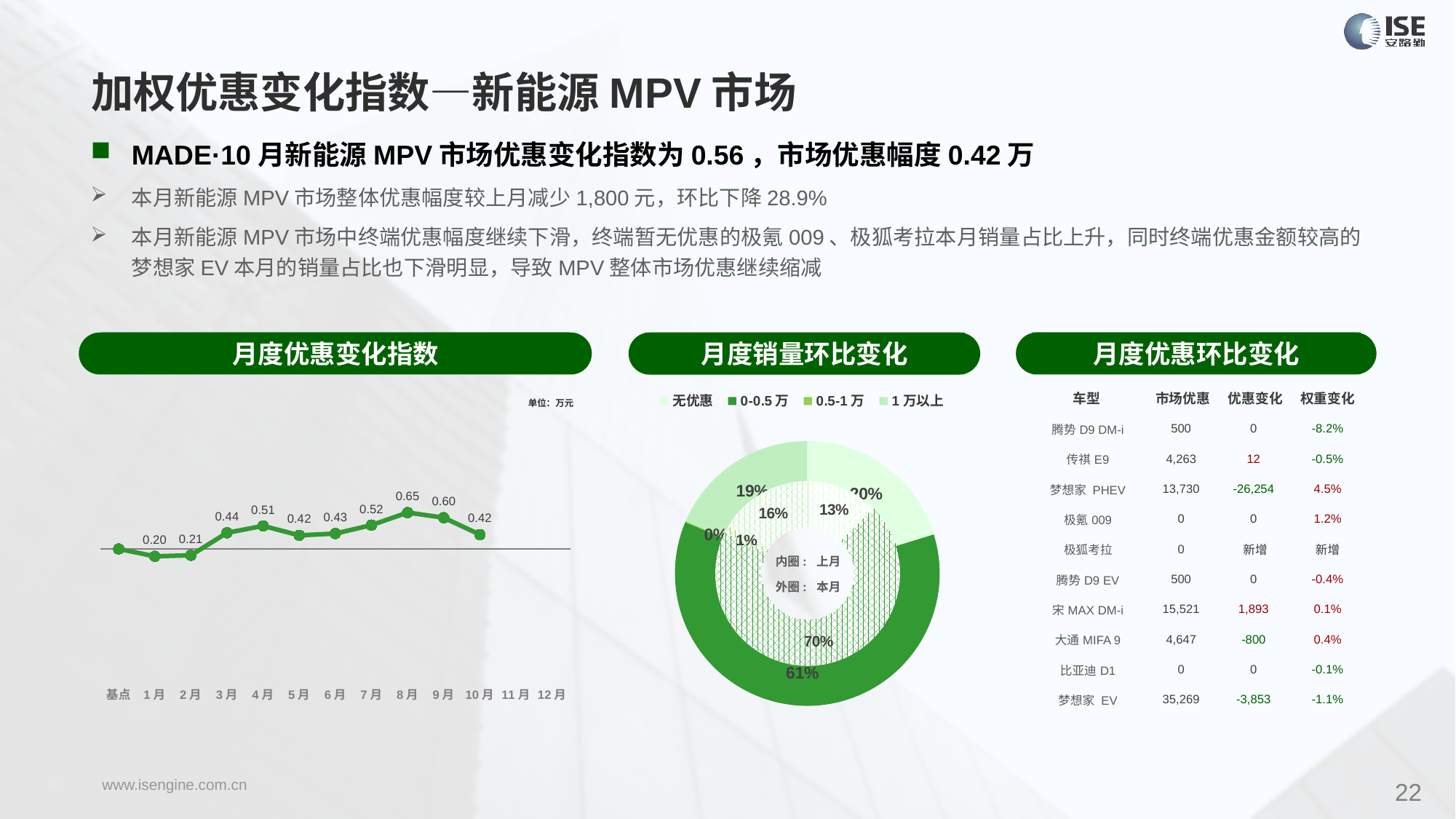

加权优惠变化指数—新能源MPV市场
MADE·10月新能源MPV市场优惠变化指数为0.56，市场优惠幅度0.42万
本月新能源MPV市场整体优惠幅度较上月减少1,800元，环比下降28.9%
本月新能源MPV市场中终端优惠幅度继续下滑，终端暂无优惠的极氪009、极狐考拉本月销量占比上升，同时终端优惠金额较高的梦想家EV本月的销量占比也下滑明显，导致MPV整体市场优惠继续缩减
月度优惠变化指数

月度优惠环比变化

月度销量环比变化

| 车型 | 市场优惠 | 优惠变化 | 权重变化 |
| --- | --- | --- | --- |
| 腾势D9 DM-i | 500 | 0 | -8.2% |
| 传祺E9 | 4,263 | 12 | -0.5% |
| 梦想家 PHEV | 13,730 | -26,254 | 4.5% |
| 极氪009 | 0 | 0 | 1.2% |
| 极狐考拉 | 0 | 新增 | 新增 |
| 腾势D9 EV | 500 | 0 | -0.4% |
| 宋MAX DM-i | 15,521 | 1,893 | 0.1% |
| 大通MIFA 9 | 4,647 | -800 | 0.4% |
| 比亚迪D1 | 0 | 0 | -0.1% |
| 梦想家 EV | 35,269 | -3,853 | -1.1% |

### Chart

| Category | Y2022 |
|---|---|
| 基点 | 0.0 |
| 1月 | -0.29 |
| 2月 | -0.25 |
| 3月 | 0.63 |
| 4月 | 0.9 |
| 5月 | 0.53 |
| 6月 | 0.6 |
| 7月 | 0.93 |
| 8月 | 1.42 |
| 9月 | 1.22 |
| 10月 | 0.56 |
| 11月 | None |
| 12月 | None |

### Chart

| Category | 销量 |
|---|---|
| 无优惠 | 3299.0 |
| 0-0.5万 | 9954.0 |
| 0.5-1万 | 20.0 |
| 1万以上 | 3024.0 |
单位：万元

### Chart

| Category | 销量 |
|---|---|
| 无优惠 | 2178.0 |
| 0-0.5万 | 12109.0 |
| 0.5-1万 | 221.0 |
内圈:  上月
外圈:  本月
22